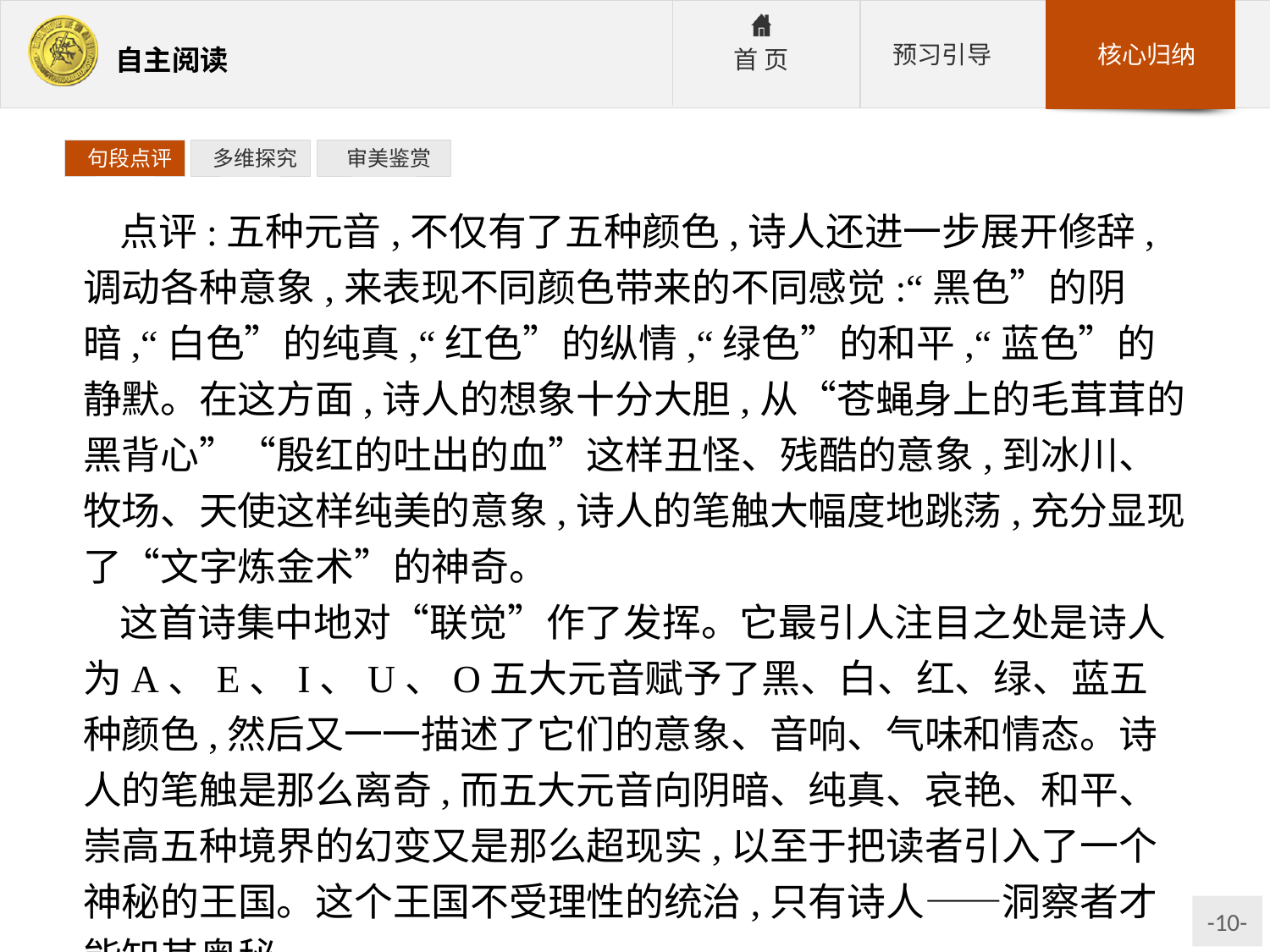

句段点评
 多维探究
 审美鉴赏
点评:五种元音,不仅有了五种颜色,诗人还进一步展开修辞,调动各种意象,来表现不同颜色带来的不同感觉:“黑色”的阴暗,“白色”的纯真,“红色”的纵情,“绿色”的和平,“蓝色”的静默。在这方面,诗人的想象十分大胆,从“苍蝇身上的毛茸茸的黑背心”“殷红的吐出的血”这样丑怪、残酷的意象,到冰川、牧场、天使这样纯美的意象,诗人的笔触大幅度地跳荡,充分显现了“文字炼金术”的神奇。
这首诗集中地对“联觉”作了发挥。它最引人注目之处是诗人为A、E、I、U、O五大元音赋予了黑、白、红、绿、蓝五种颜色,然后又一一描述了它们的意象、音响、气味和情态。诗人的笔触是那么离奇,而五大元音向阴暗、纯真、哀艳、和平、崇高五种境界的幻变又是那么超现实,以至于把读者引入了一个神秘的王国。这个王国不受理性的统治,只有诗人——洞察者才能知其奥秘。